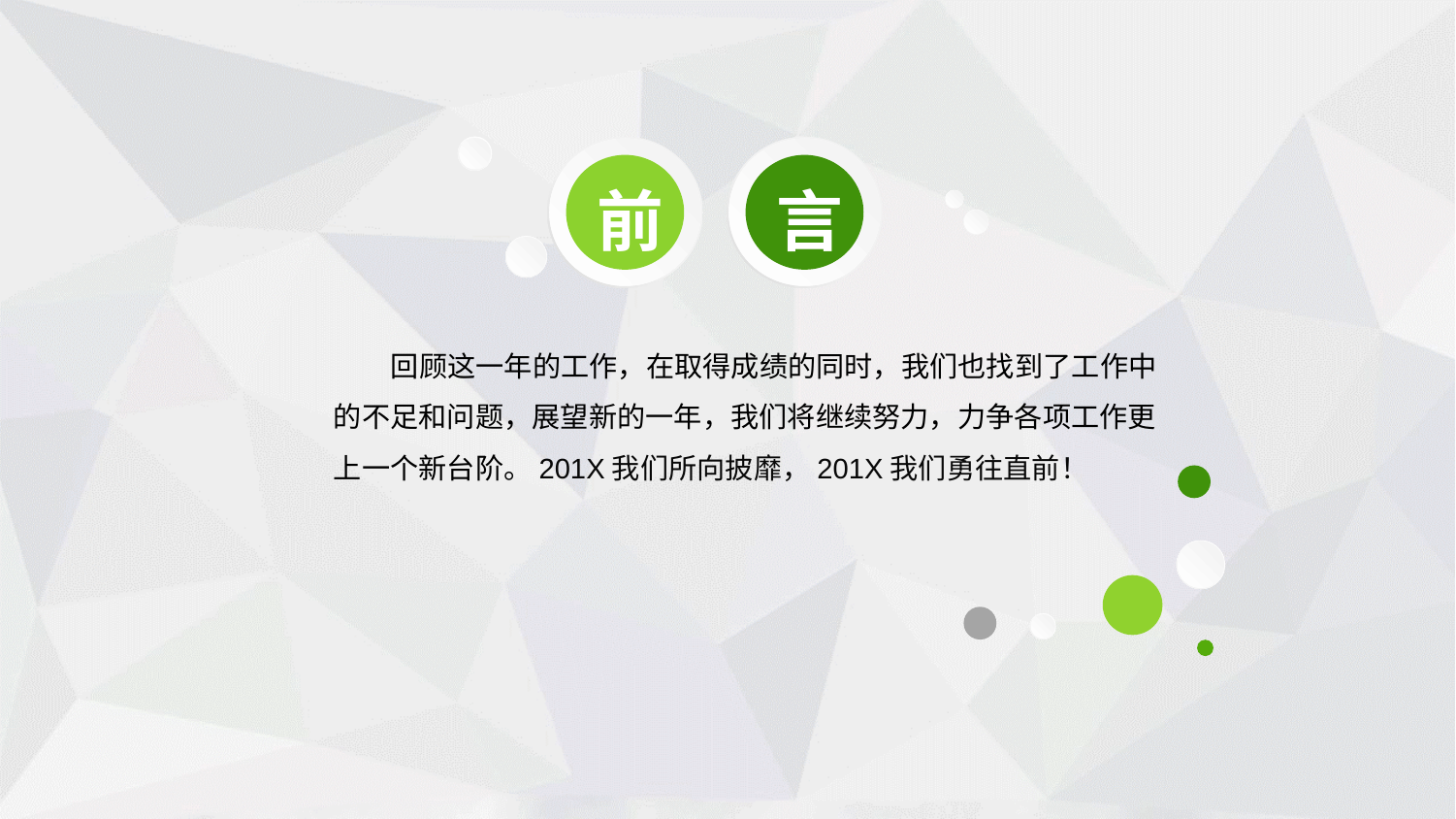

前

言

        回顾这一年的工作，在取得成绩的同时，我们也找到了工作中的不足和问题，展望新的一年，我们将继续努力，力争各项工作更上一个新台阶。201X我们所向披靡，201X我们勇往直前！